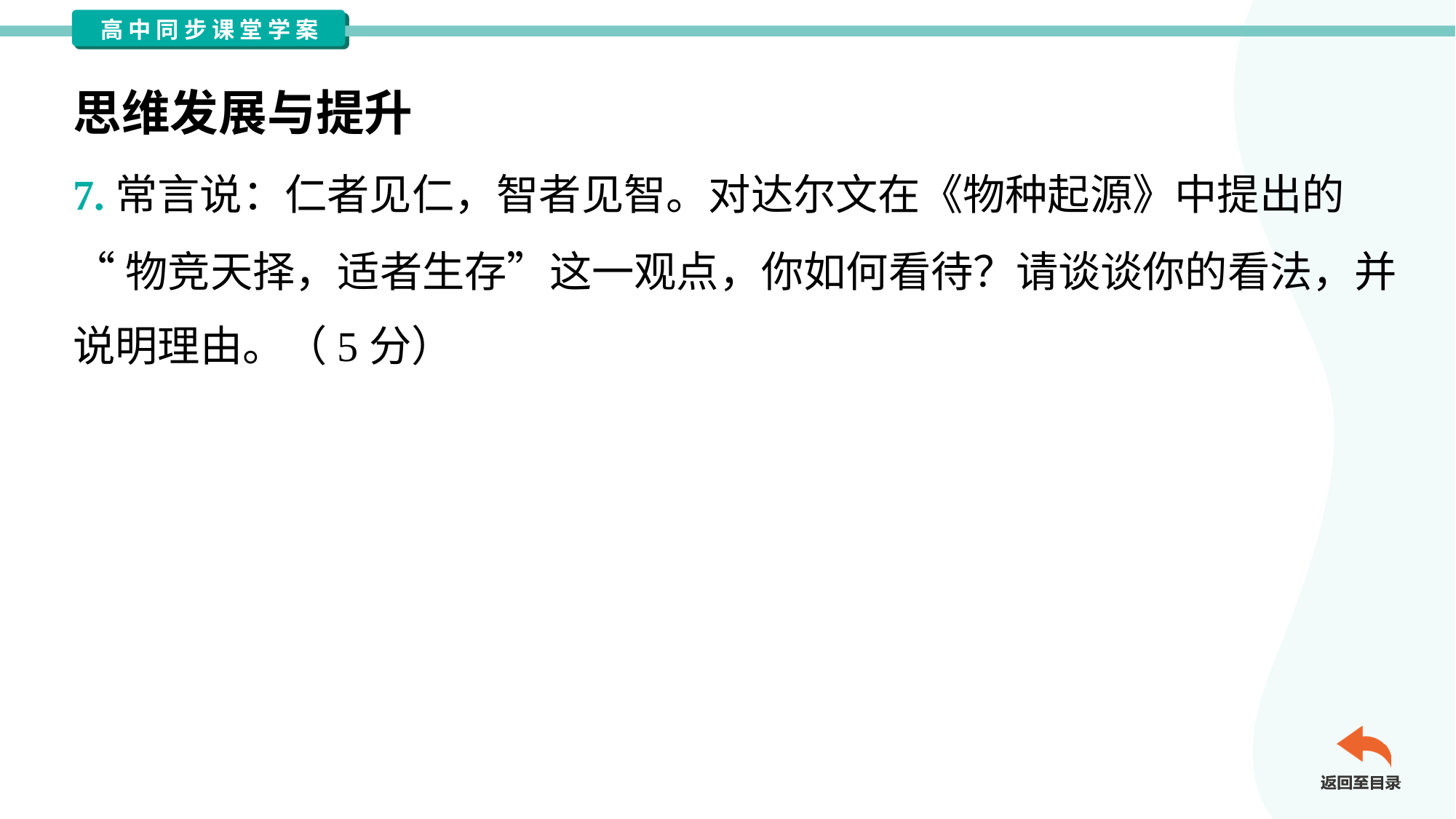

思维发展与提升
7.常言说：仁者见仁，智者见智。对达尔文在《物种起源》中提出的
“物竞天择，适者生存”这一观点，你如何看待？请谈谈你的看法，并
说明理由。（5分）